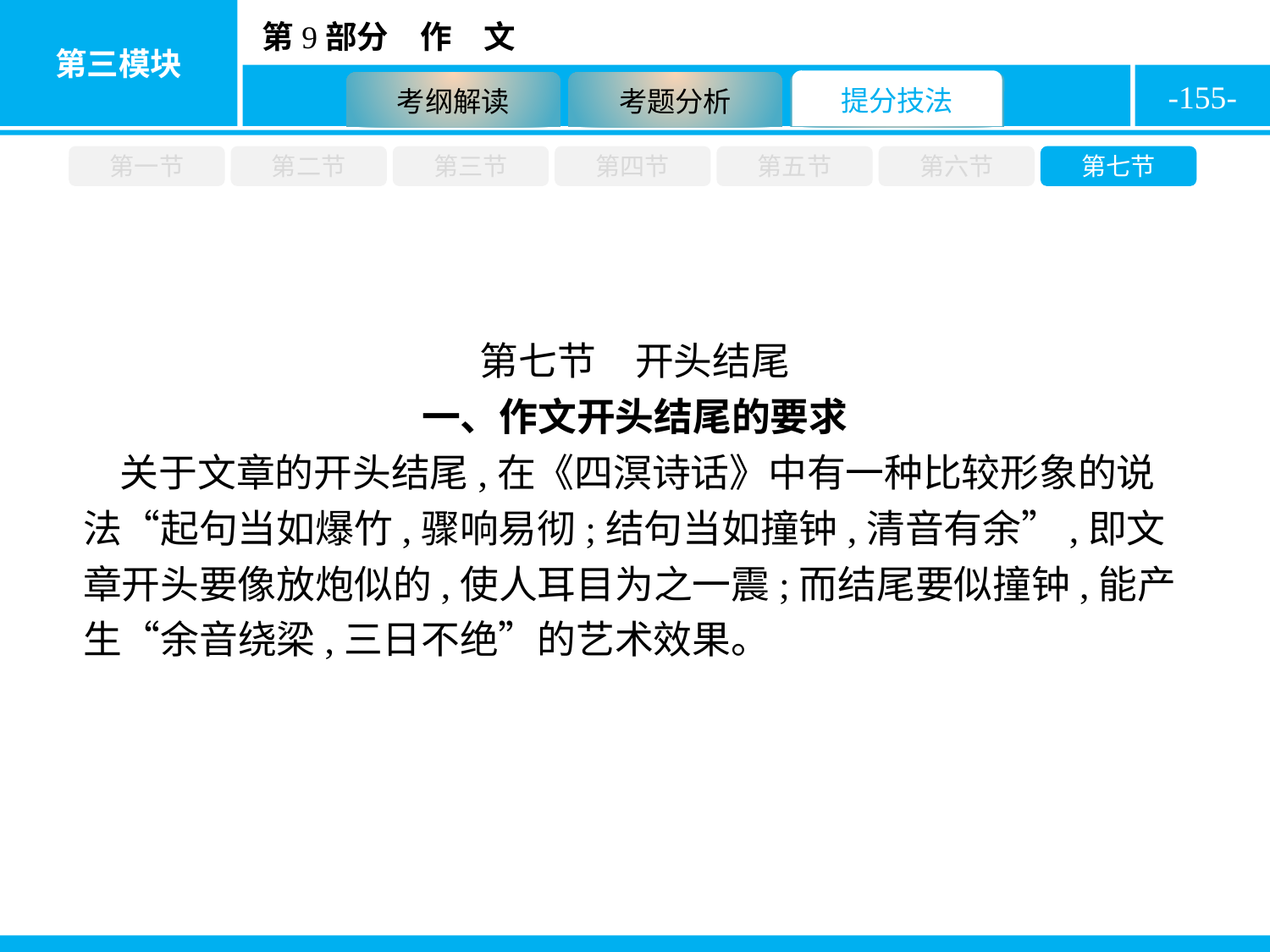

-155-
第一节
第二节
第三节
第四节
第五节
第六节
第七节
第七节　开头结尾
一、作文开头结尾的要求
关于文章的开头结尾,在《四溟诗话》中有一种比较形象的说法“起句当如爆竹,骤响易彻;结句当如撞钟,清音有余”,即文章开头要像放炮似的,使人耳目为之一震;而结尾要似撞钟,能产生“余音绕梁,三日不绝”的艺术效果。